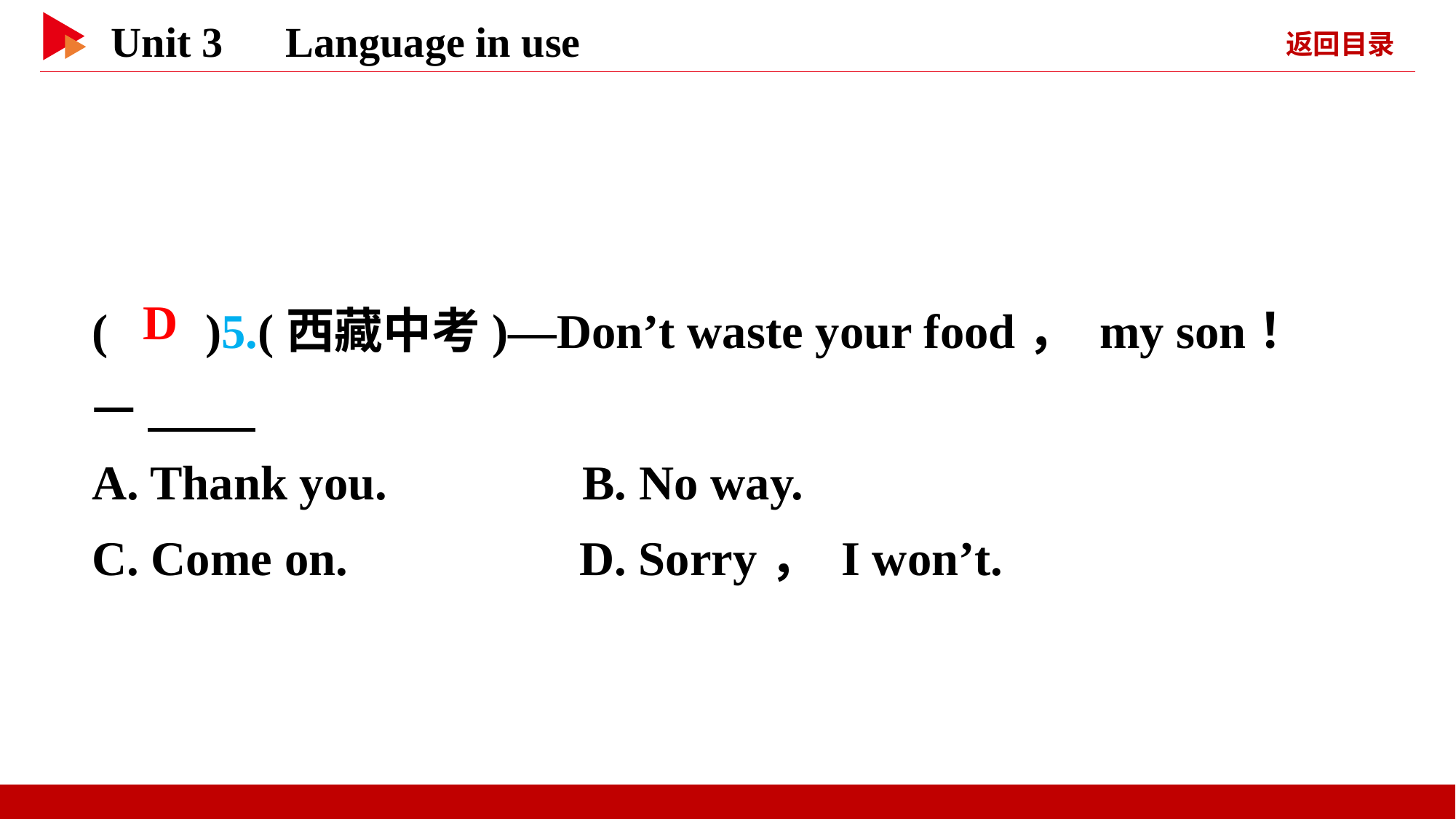

(        )5.(西藏中考)—Don’t waste your food， my son！
—
A. Thank you.                B. No way.
C. Come on.                   D. Sorry， I won’t.
   D